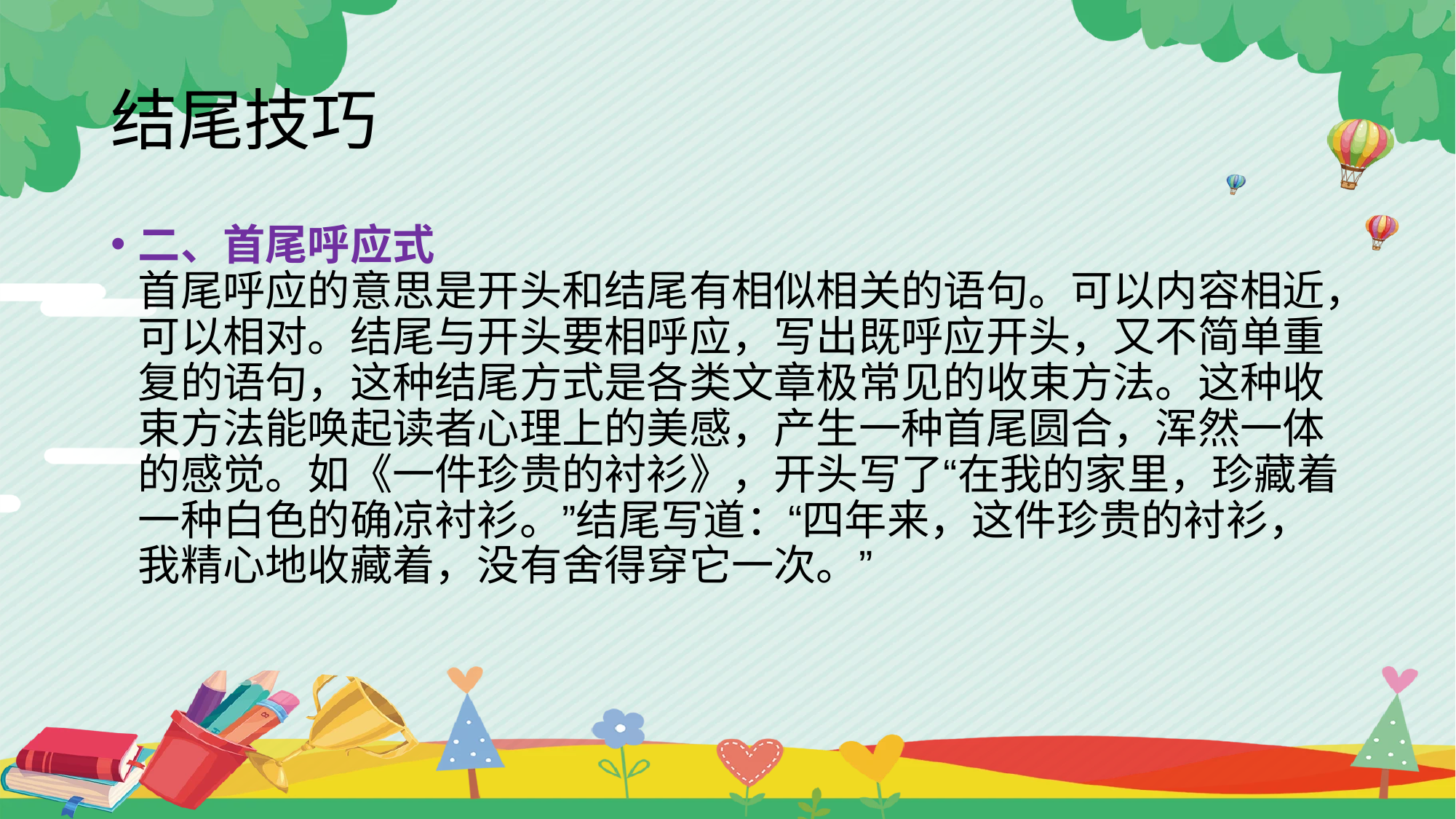

# 结尾技巧
二、首尾呼应式
首尾呼应的意思是开头和结尾有相似相关的语句。可以内容相近，可以相对。结尾与开头要相呼应，写出既呼应开头，又不简单重复的语句，这种结尾方式是各类文章极常见的收束方法。这种收束方法能唤起读者心理上的美感，产生一种首尾圆合，浑然一体的感觉。如《一件珍贵的衬衫》，开头写了“在我的家里，珍藏着一种白色的确凉衬衫。”结尾写道：“四年来，这件珍贵的衬衫，我精心地收藏着，没有舍得穿它一次。”